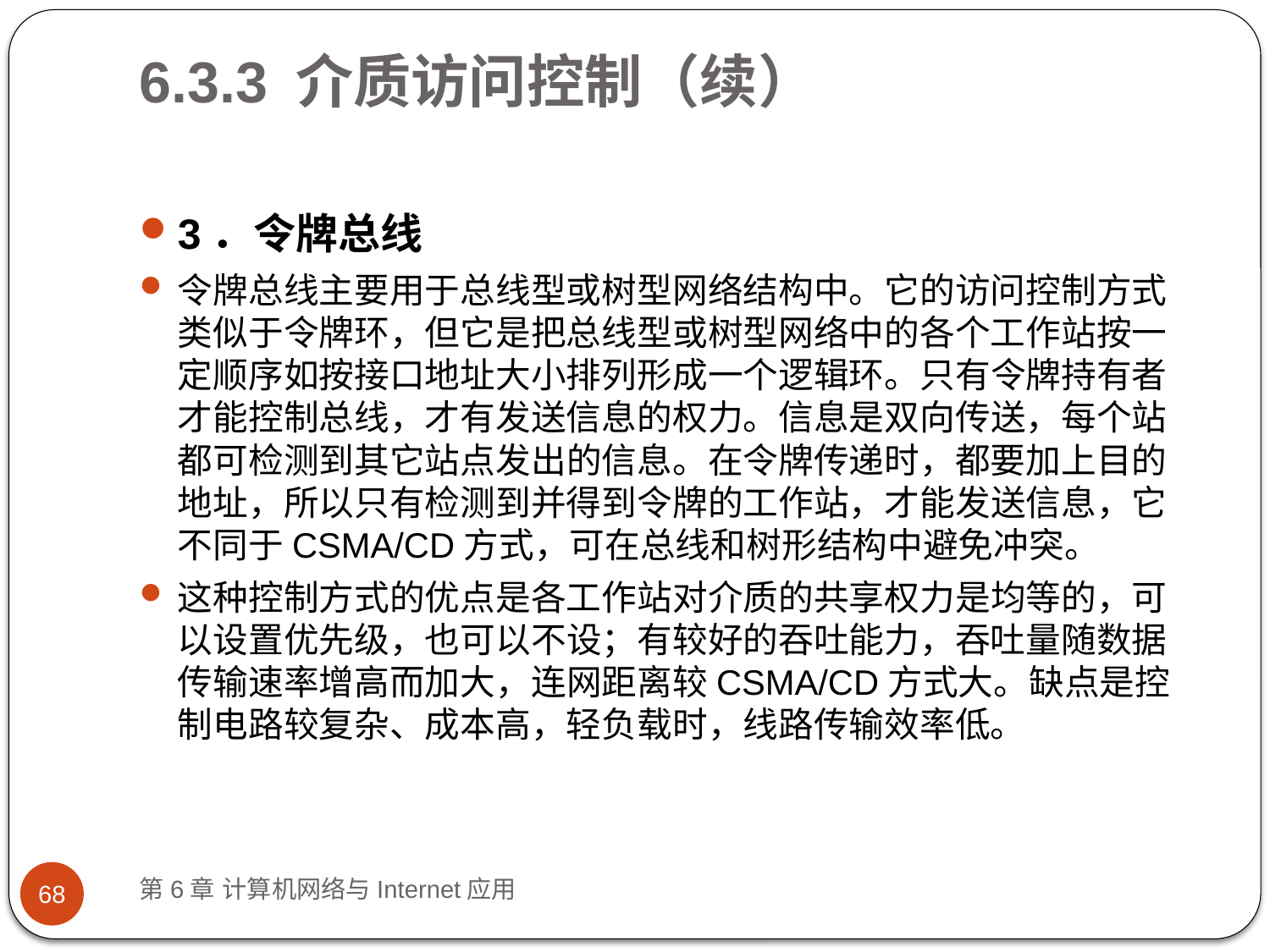

# 6.3.3 介质访问控制（续）
3．令牌总线
令牌总线主要用于总线型或树型网络结构中。它的访问控制方式类似于令牌环，但它是把总线型或树型网络中的各个工作站按一定顺序如按接口地址大小排列形成一个逻辑环。只有令牌持有者才能控制总线，才有发送信息的权力。信息是双向传送，每个站都可检测到其它站点发出的信息。在令牌传递时，都要加上目的地址，所以只有检测到并得到令牌的工作站，才能发送信息，它不同于CSMA/CD方式，可在总线和树形结构中避免冲突。
这种控制方式的优点是各工作站对介质的共享权力是均等的，可以设置优先级，也可以不设；有较好的吞吐能力，吞吐量随数据传输速率增高而加大，连网距离较CSMA/CD方式大。缺点是控制电路较复杂、成本高，轻负载时，线路传输效率低。

第6章 计算机网络与Internet应用
68